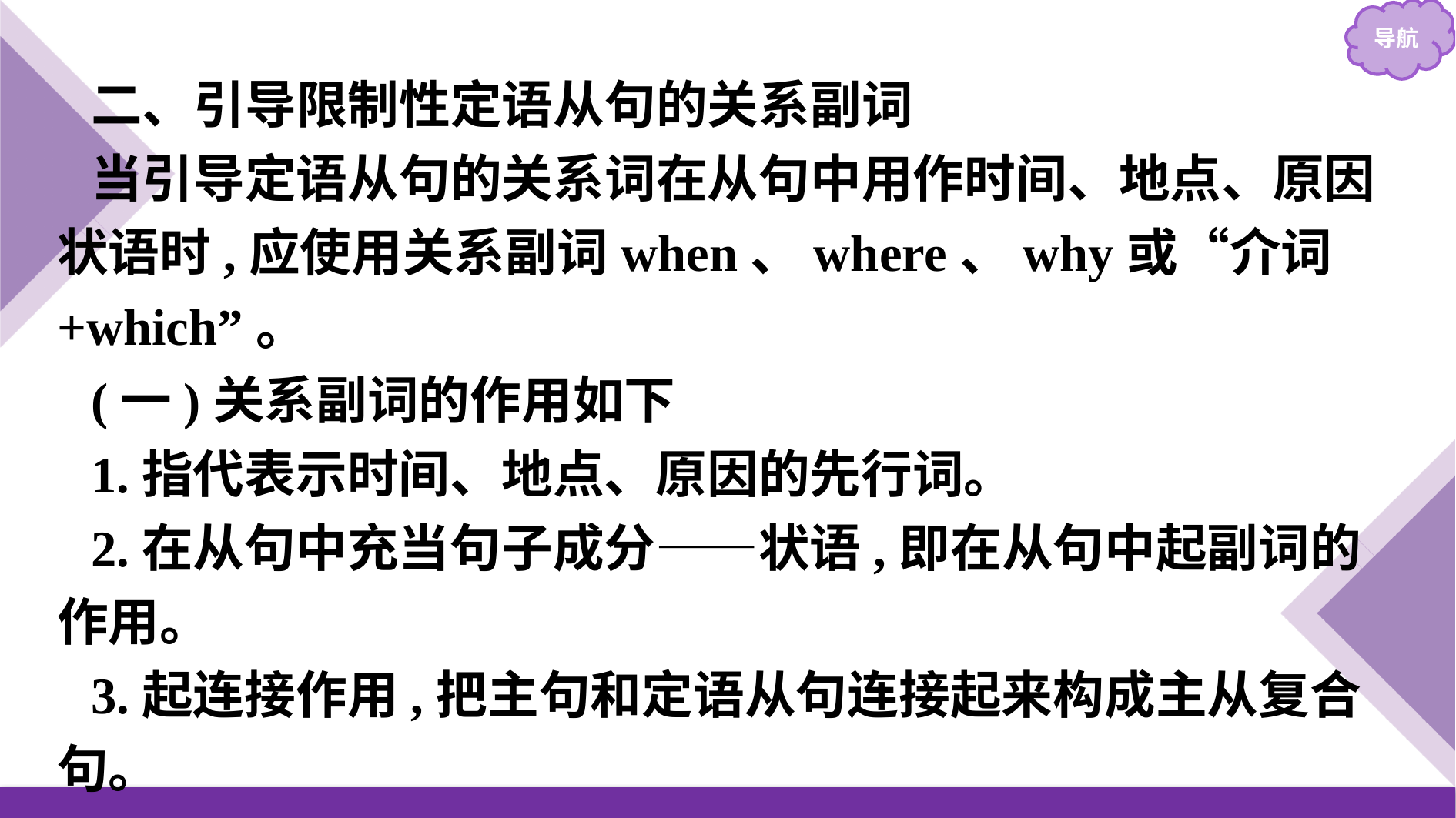

二、引导限制性定语从句的关系副词
当引导定语从句的关系词在从句中用作时间、地点、原因状语时,应使用关系副词when、where、why或“介词+which”。
(一)关系副词的作用如下
1.指代表示时间、地点、原因的先行词。
2.在从句中充当句子成分——状语,即在从句中起副词的作用。
3.起连接作用,把主句和定语从句连接起来构成主从复合句。